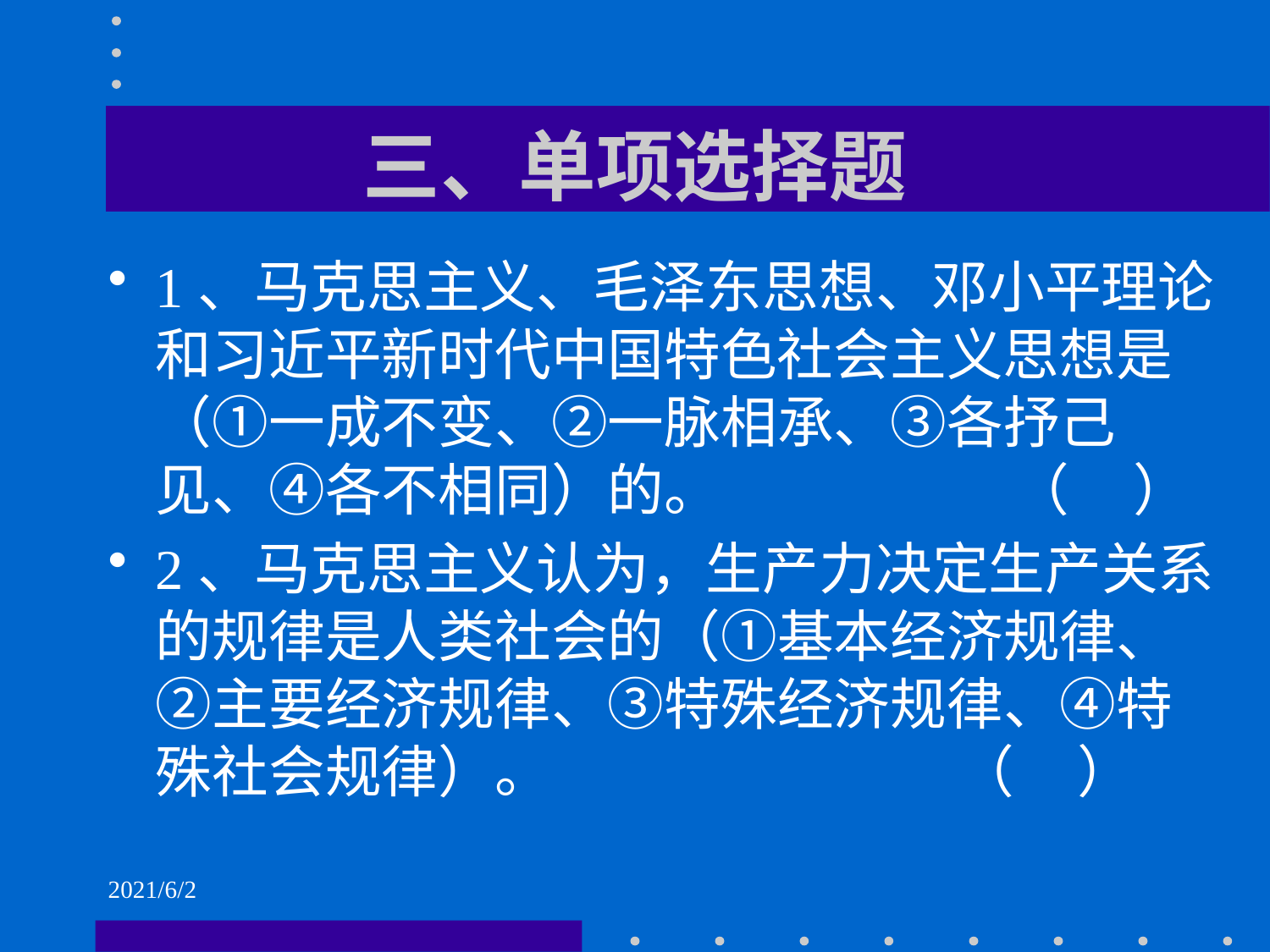

# 三、单项选择题
1、马克思主义、毛泽东思想、邓小平理论和习近平新时代中国特色社会主义思想是（①一成不变、②一脉相承、③各抒己见、④各不相同）的。                       （     ）
2、马克思主义认为，生产力决定生产关系的规律是人类社会的（①基本经济规律、②主要经济规律、③特殊经济规律、④特殊社会规律）。                                （     ）
2021/6/2